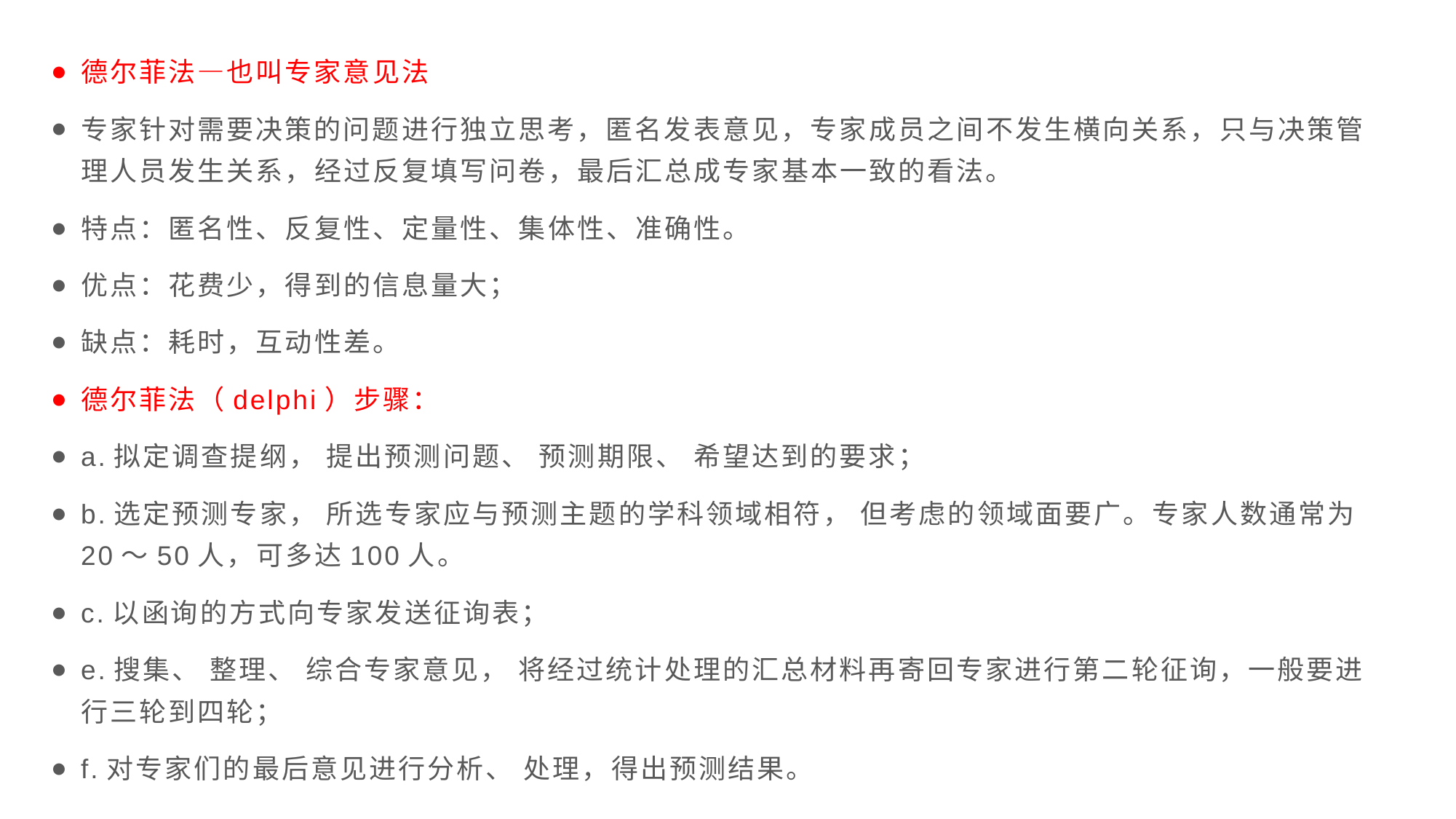

德尔菲法—也叫专家意见法
专家针对需要决策的问题进行独立思考，匿名发表意见，专家成员之间不发生横向关系，只与决策管理人员发生关系，经过反复填写问卷，最后汇总成专家基本一致的看法。
特点：匿名性、反复性、定量性、集体性、准确性。
优点：花费少，得到的信息量大；
缺点：耗时，互动性差。
德尔菲法（delphi）步骤：
a.拟定调查提纲， 提出预测问题、 预测期限、 希望达到的要求；
b.选定预测专家， 所选专家应与预测主题的学科领域相符， 但考虑的领域面要广。专家人数通常为20～50人，可多达100人。
c.以函询的方式向专家发送征询表；
e.搜集、 整理、 综合专家意见， 将经过统计处理的汇总材料再寄回专家进行第二轮征询，一般要进行三轮到四轮；
f.对专家们的最后意见进行分析、 处理，得出预测结果。

7